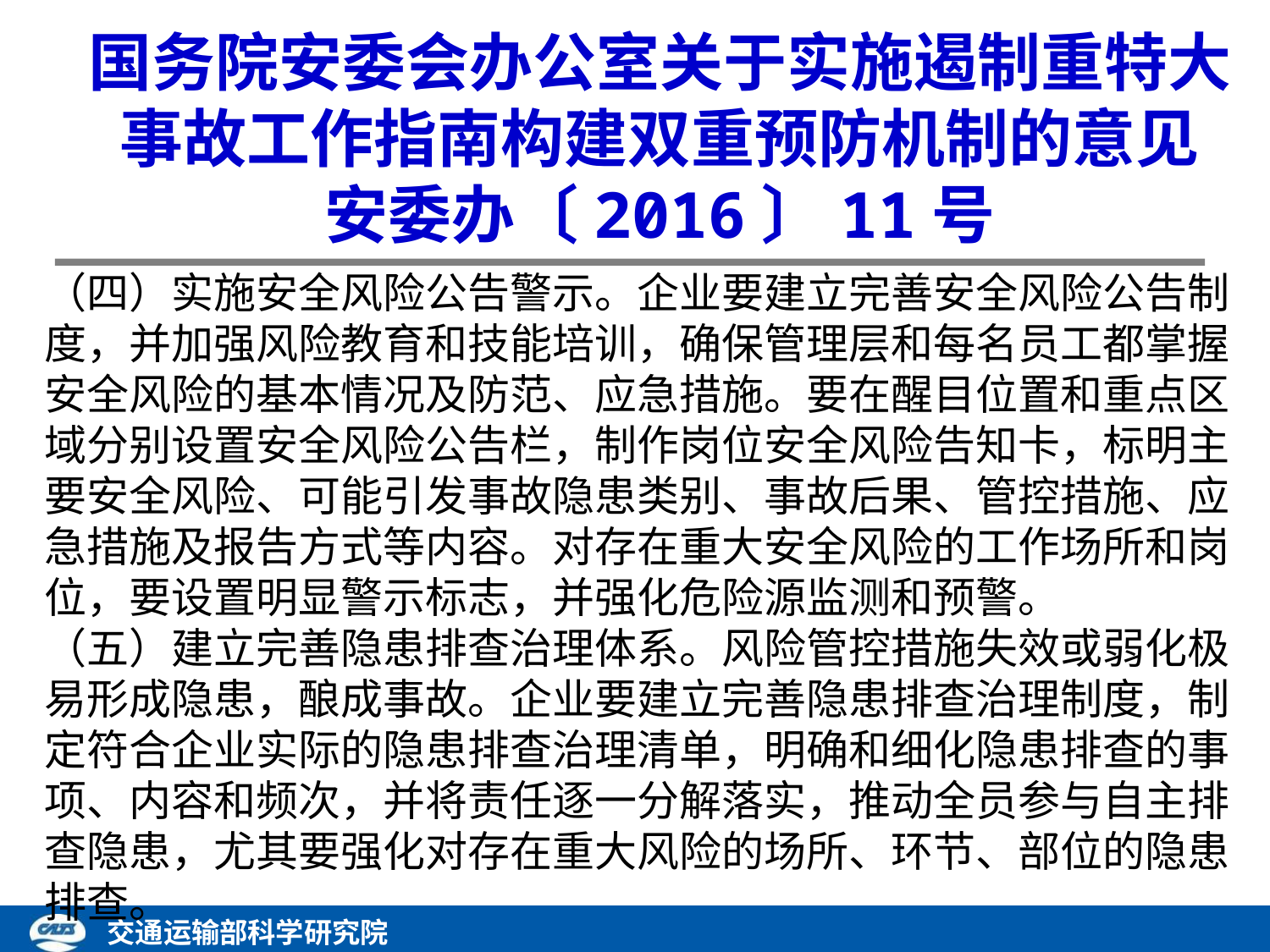

国务院安委会办公室关于实施遏制重特大事故工作指南构建双重预防机制的意见
安委办〔2016〕11号
（四）实施安全风险公告警示。企业要建立完善安全风险公告制度，并加强风险教育和技能培训，确保管理层和每名员工都掌握安全风险的基本情况及防范、应急措施。要在醒目位置和重点区域分别设置安全风险公告栏，制作岗位安全风险告知卡，标明主要安全风险、可能引发事故隐患类别、事故后果、管控措施、应急措施及报告方式等内容。对存在重大安全风险的工作场所和岗位，要设置明显警示标志，并强化危险源监测和预警。
（五）建立完善隐患排查治理体系。风险管控措施失效或弱化极易形成隐患，酿成事故。企业要建立完善隐患排查治理制度，制定符合企业实际的隐患排查治理清单，明确和细化隐患排查的事项、内容和频次，并将责任逐一分解落实，推动全员参与自主排查隐患，尤其要强化对存在重大风险的场所、环节、部位的隐患排查。